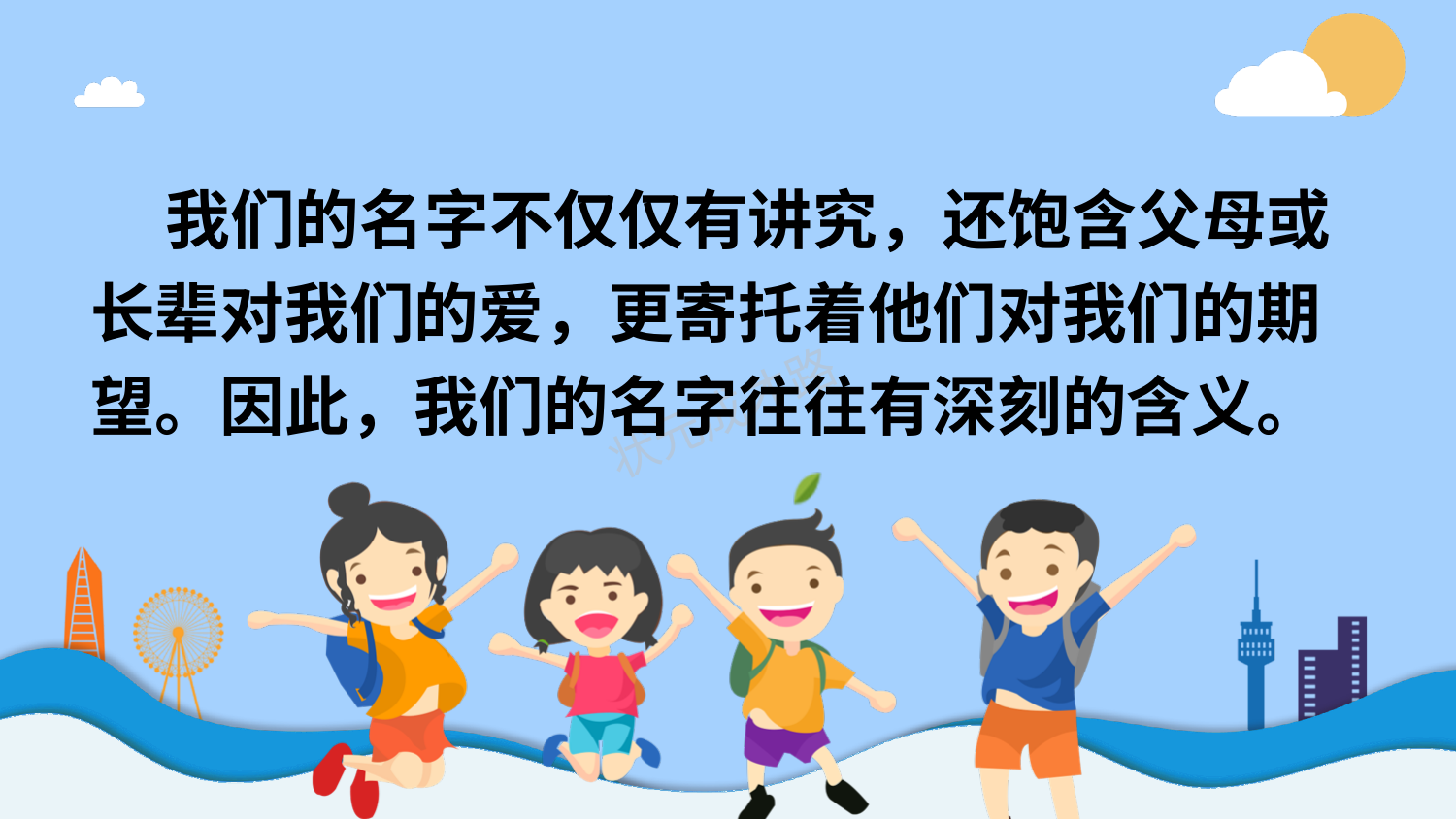

我们的名字不仅仅有讲究，还饱含父母或长辈对我们的爱，更寄托着他们对我们的期望。因此，我们的名字往往有深刻的含义。